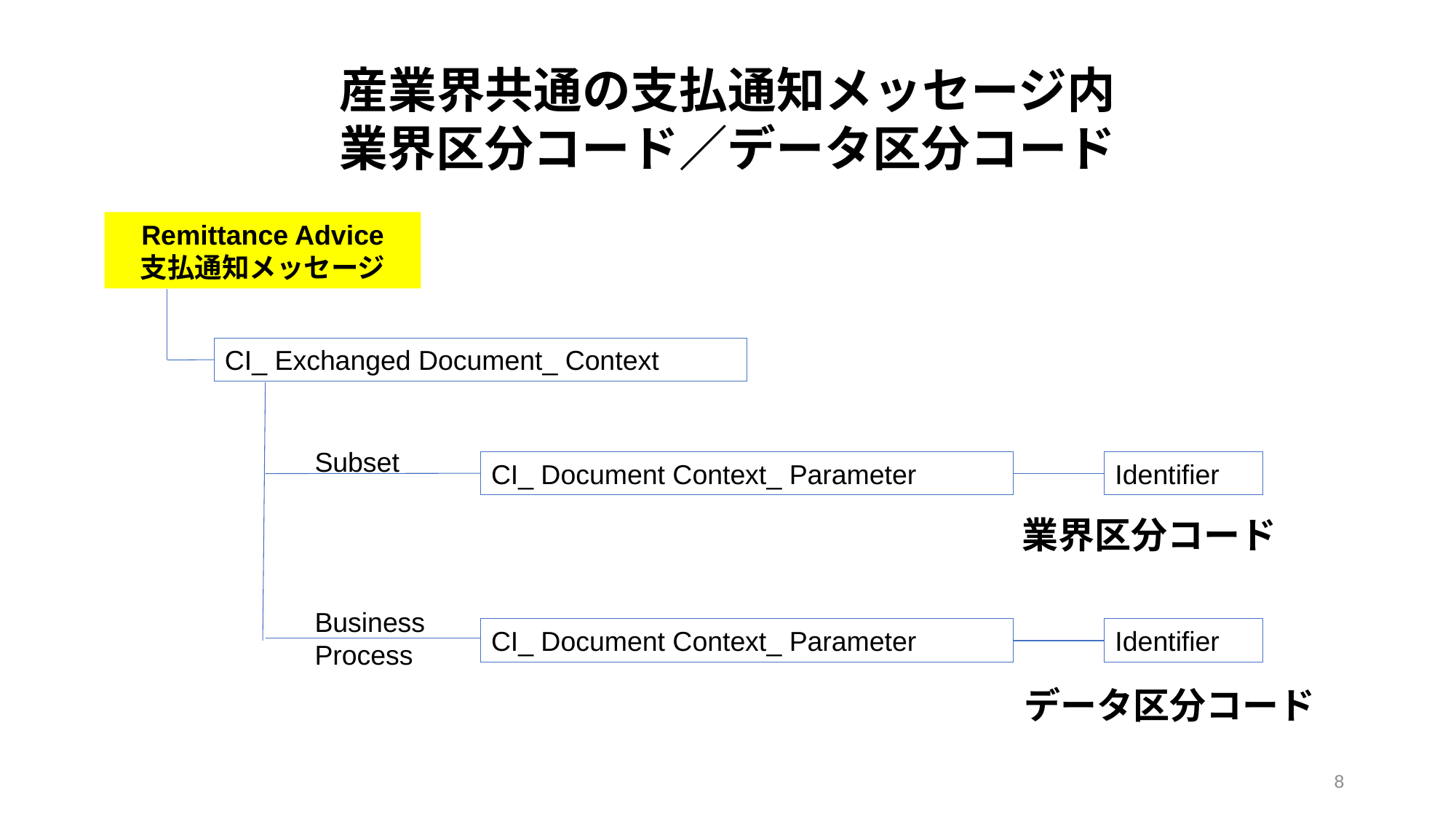

産業界共通の支払通知メッセージ内
業界区分コード／データ区分コード
Remittance Advice
支払通知メッセージ
CI_ Exchanged Document_ Context
Subset
CI_ Document Context_ Parameter
Identifier
業界区分コード
Business Process
CI_ Document Context_ Parameter
Identifier
データ区分コード
8